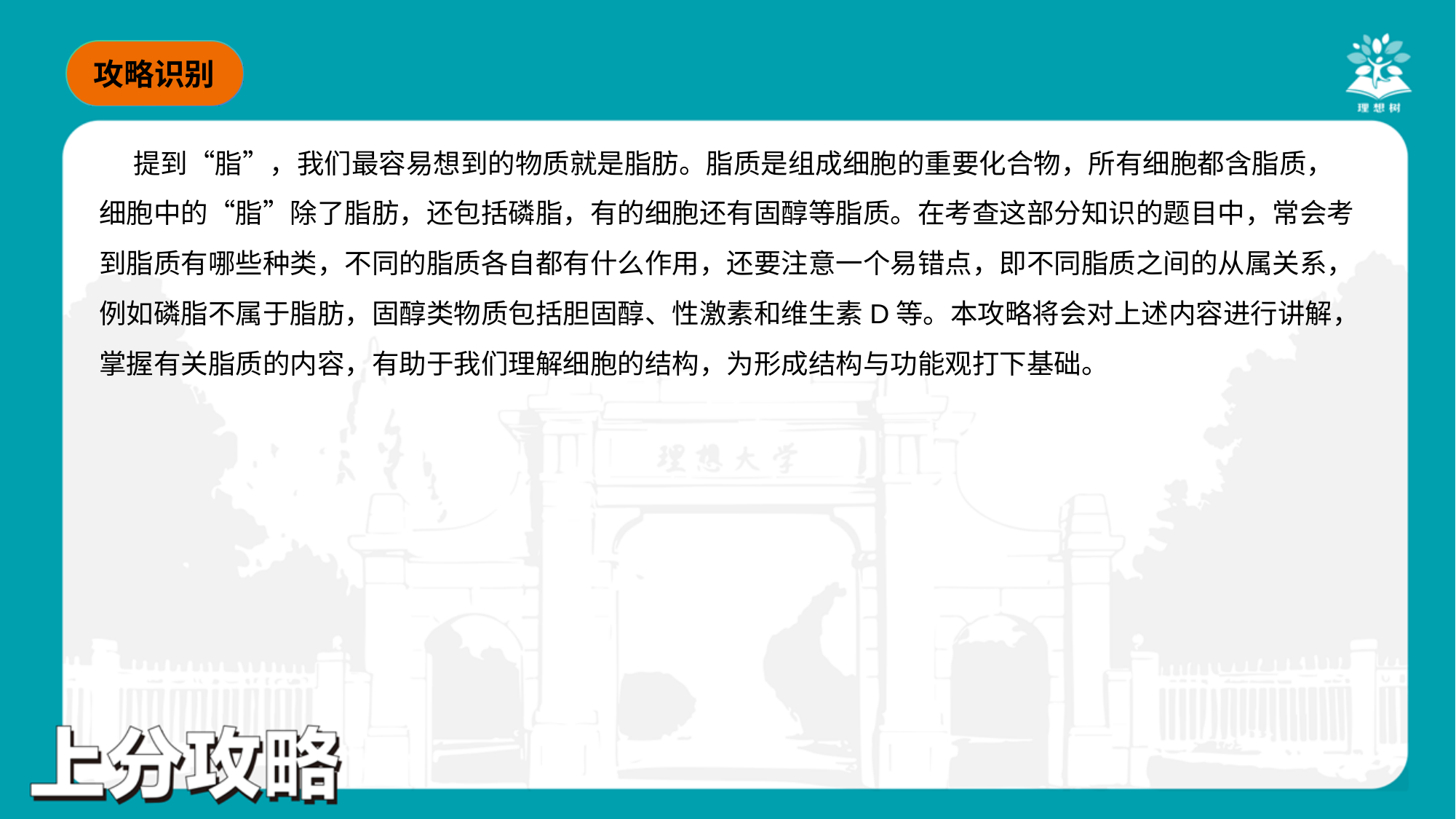

提到“脂”，我们最容易想到的物质就是脂肪。脂质是组成细胞的重要化合物，所有细胞都含脂质，
细胞中的“脂”除了脂肪，还包括磷脂，有的细胞还有固醇等脂质。在考查这部分知识的题目中，常会考
到脂质有哪些种类，不同的脂质各自都有什么作用，还要注意一个易错点，即不同脂质之间的从属关系，
例如磷脂不属于脂肪，固醇类物质包括胆固醇、性激素和维生素D等。本攻略将会对上述内容进行讲解，
掌握有关脂质的内容，有助于我们理解细胞的结构，为形成结构与功能观打下基础。